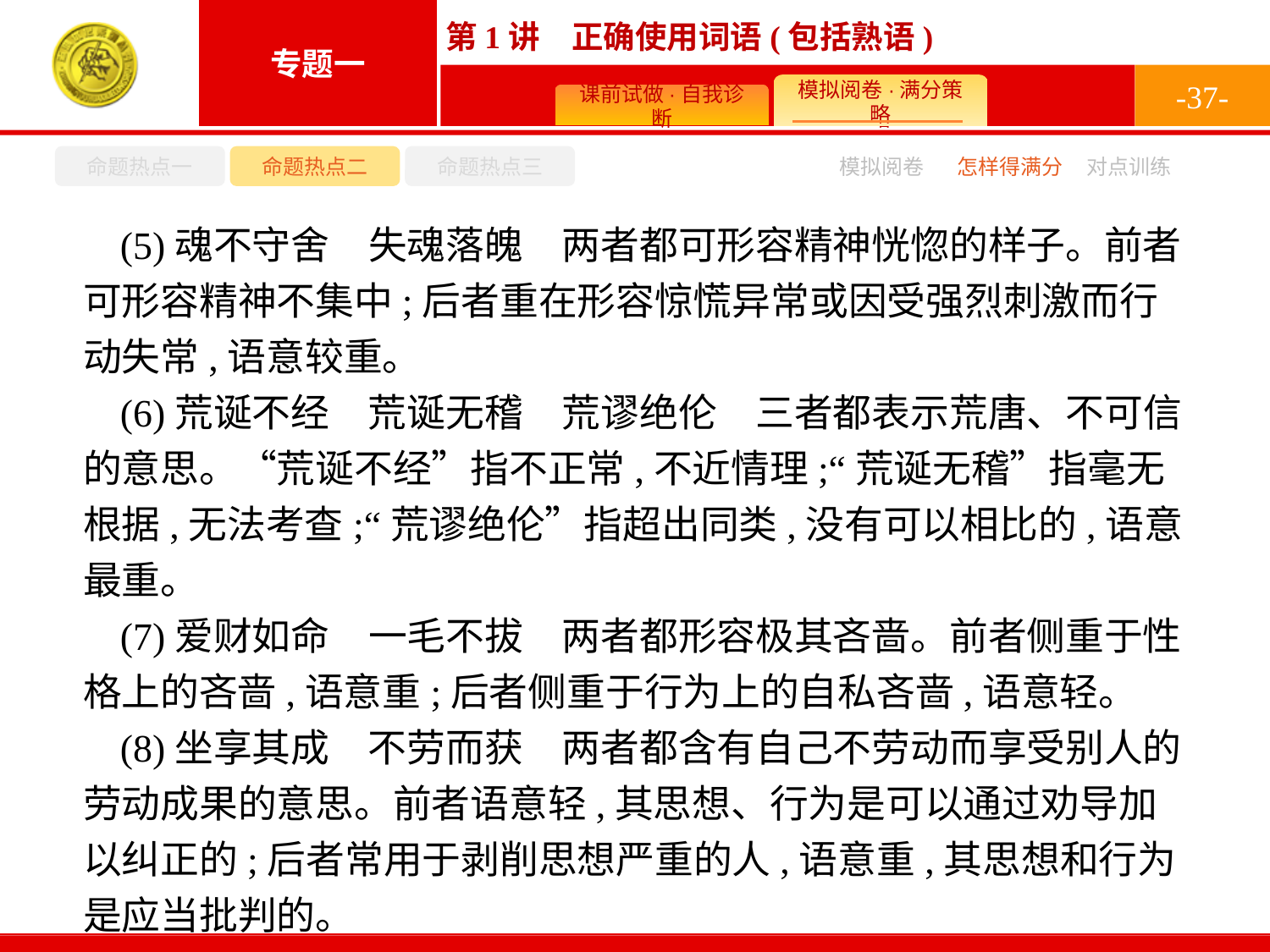

-37-
命题热点一
命题热点二
命题热点三
怎样得满分
模拟阅卷
对点训练
(5)魂不守舍　失魂落魄　两者都可形容精神恍惚的样子。前者可形容精神不集中;后者重在形容惊慌异常或因受强烈刺激而行动失常,语意较重。
(6)荒诞不经　荒诞无稽　荒谬绝伦　三者都表示荒唐、不可信的意思。“荒诞不经”指不正常,不近情理;“荒诞无稽”指毫无根据,无法考查;“荒谬绝伦”指超出同类,没有可以相比的,语意最重。
(7)爱财如命　一毛不拔　两者都形容极其吝啬。前者侧重于性格上的吝啬,语意重;后者侧重于行为上的自私吝啬,语意轻。
(8)坐享其成　不劳而获　两者都含有自己不劳动而享受别人的劳动成果的意思。前者语意轻,其思想、行为是可以通过劝导加以纠正的;后者常用于剥削思想严重的人,语意重,其思想和行为是应当批判的。